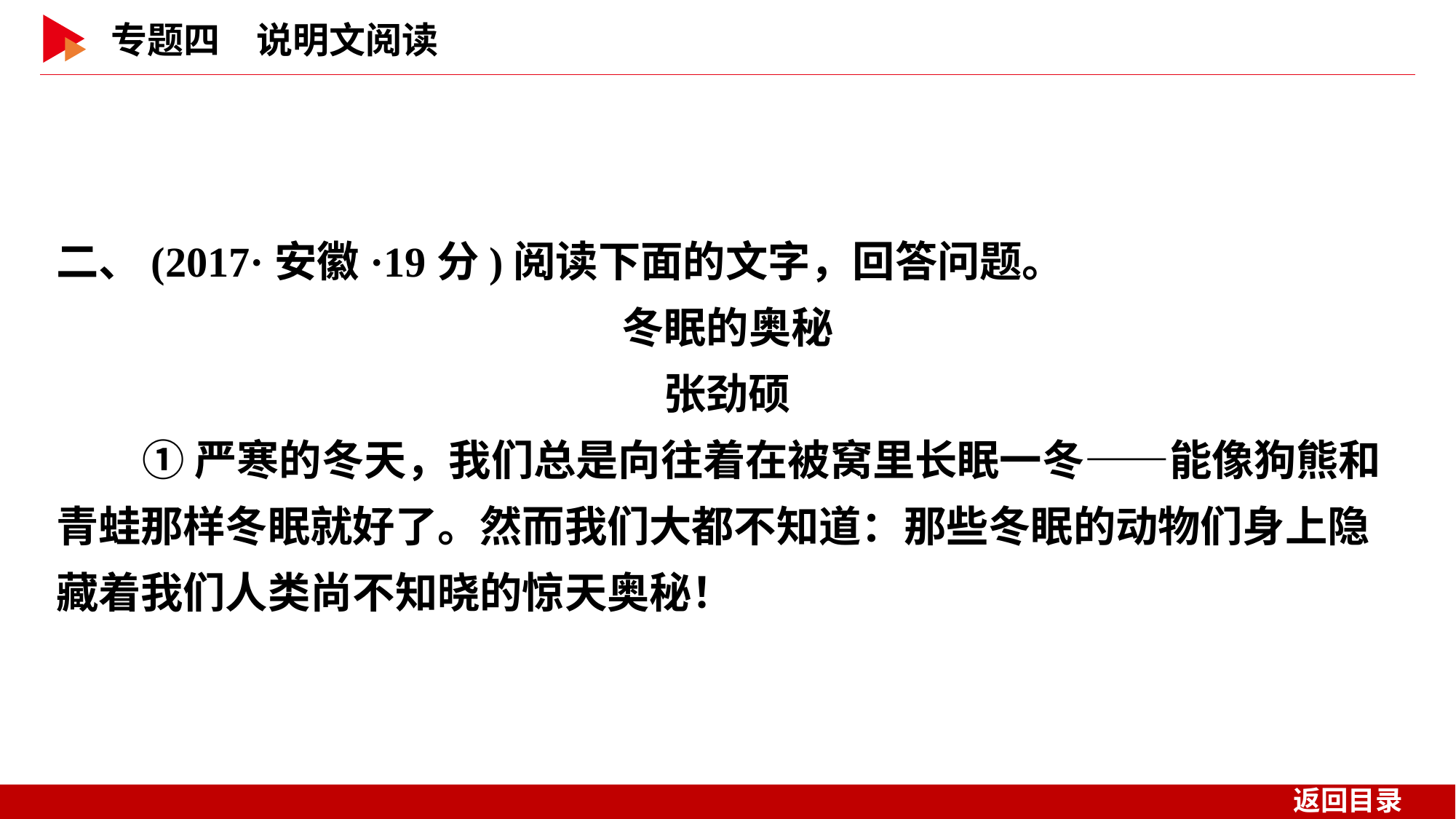

二、(2017·安徽·19分)阅读下面的文字，回答问题。
冬眠的奥秘
张劲硕
①严寒的冬天，我们总是向往着在被窝里长眠一冬——能像狗熊和青蛙那样冬眠就好了。然而我们大都不知道：那些冬眠的动物们身上隐藏着我们人类尚不知晓的惊天奥秘！